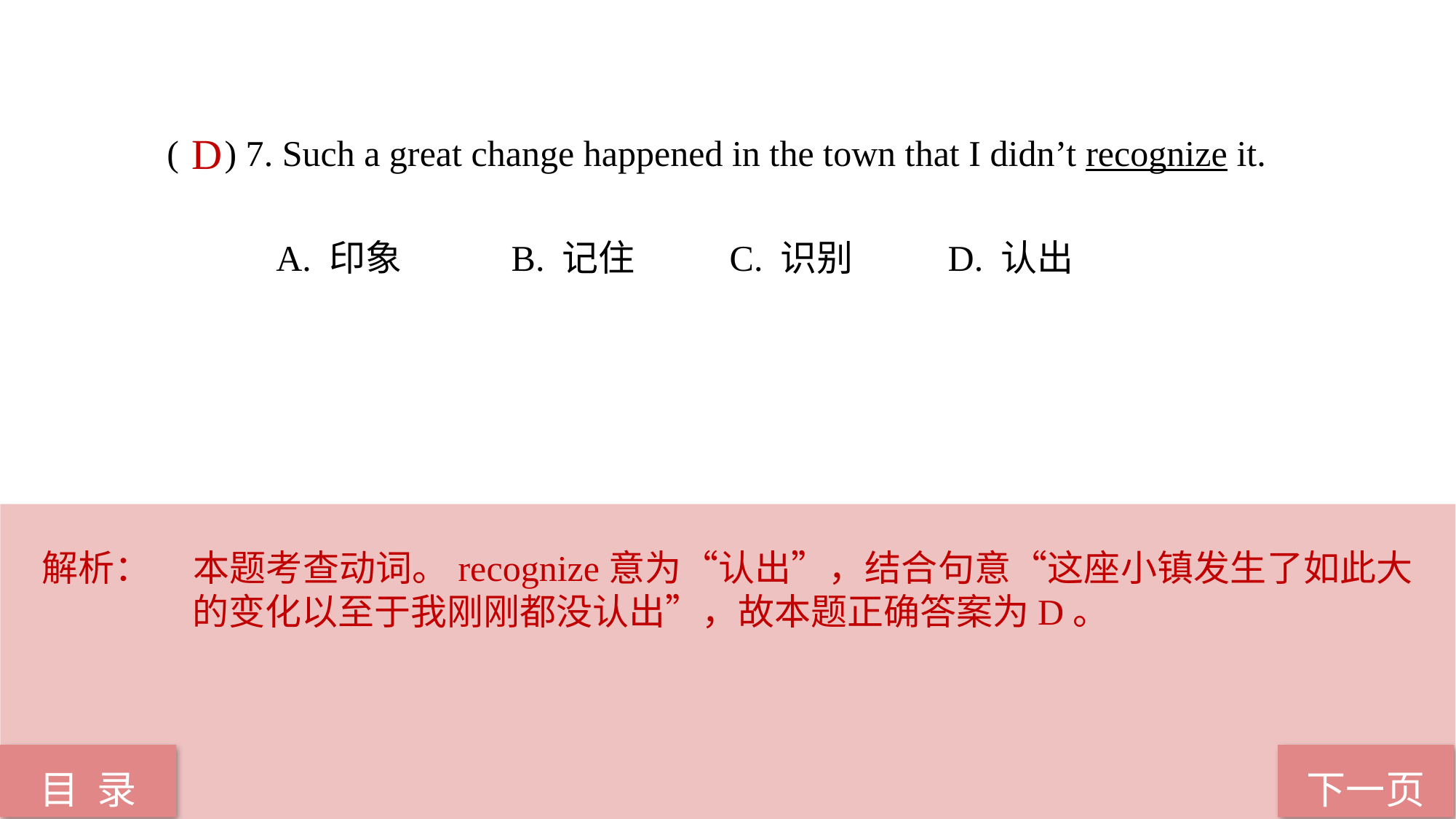

(     ) 7. Such a great change happened in the town that I didn’t recognize it.

	A. 印象	 B. 记住	 C. 识别	 D. 认出
D
解析：	本题考查动词。recognize意为“认出”，结合句意“这座小镇发生了如此大的变化以至于我刚刚都没认出”，故本题正确答案为D。